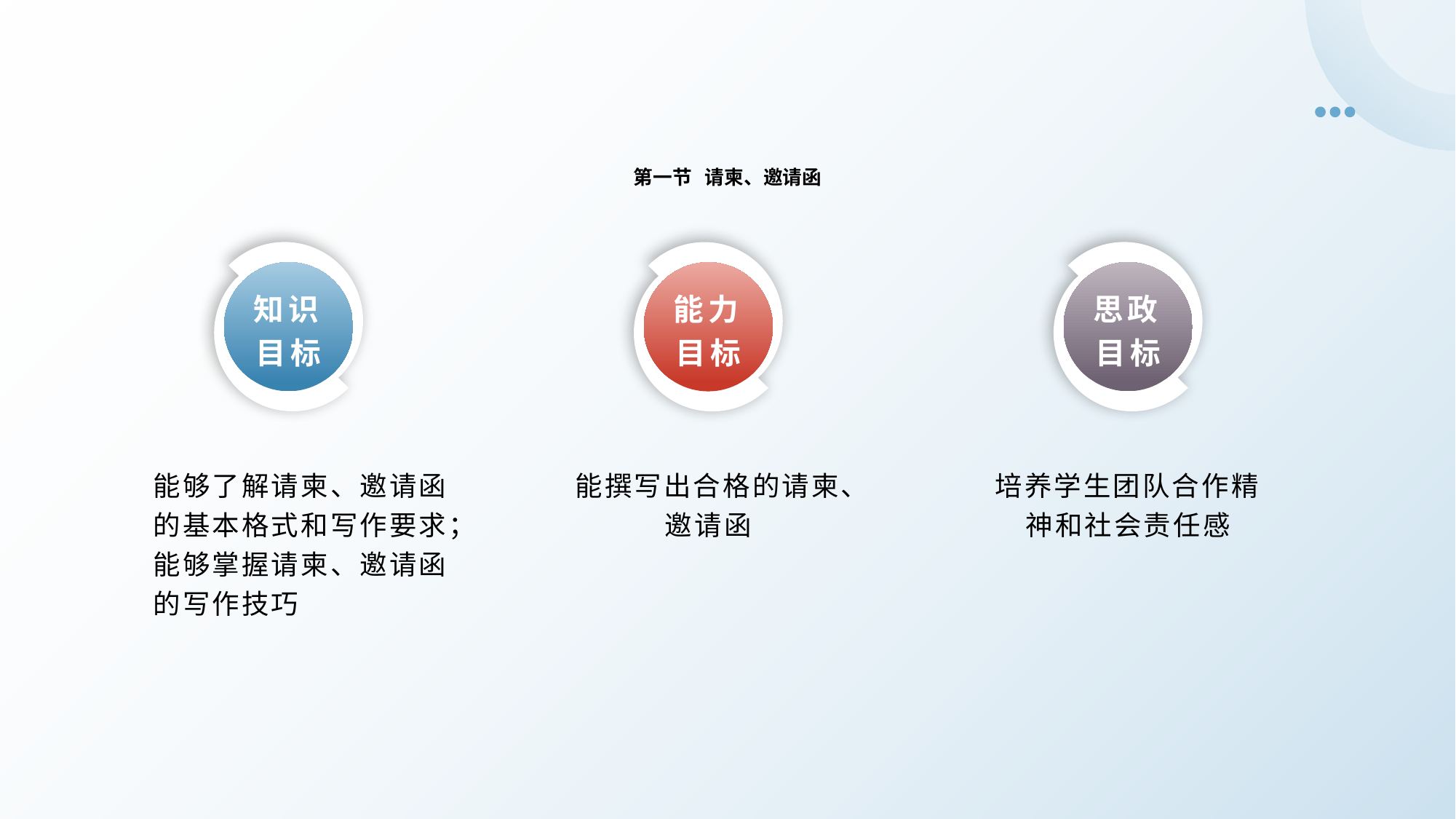

第一节   请柬、邀请函

知识目标
思政目标
能力目标
能够了解请柬、邀请函的基本格式和写作要求；
能够掌握请柬、邀请函的写作技巧

培养学生团队合作精神和社会责任感
能撰写出合格的请柬、邀请函